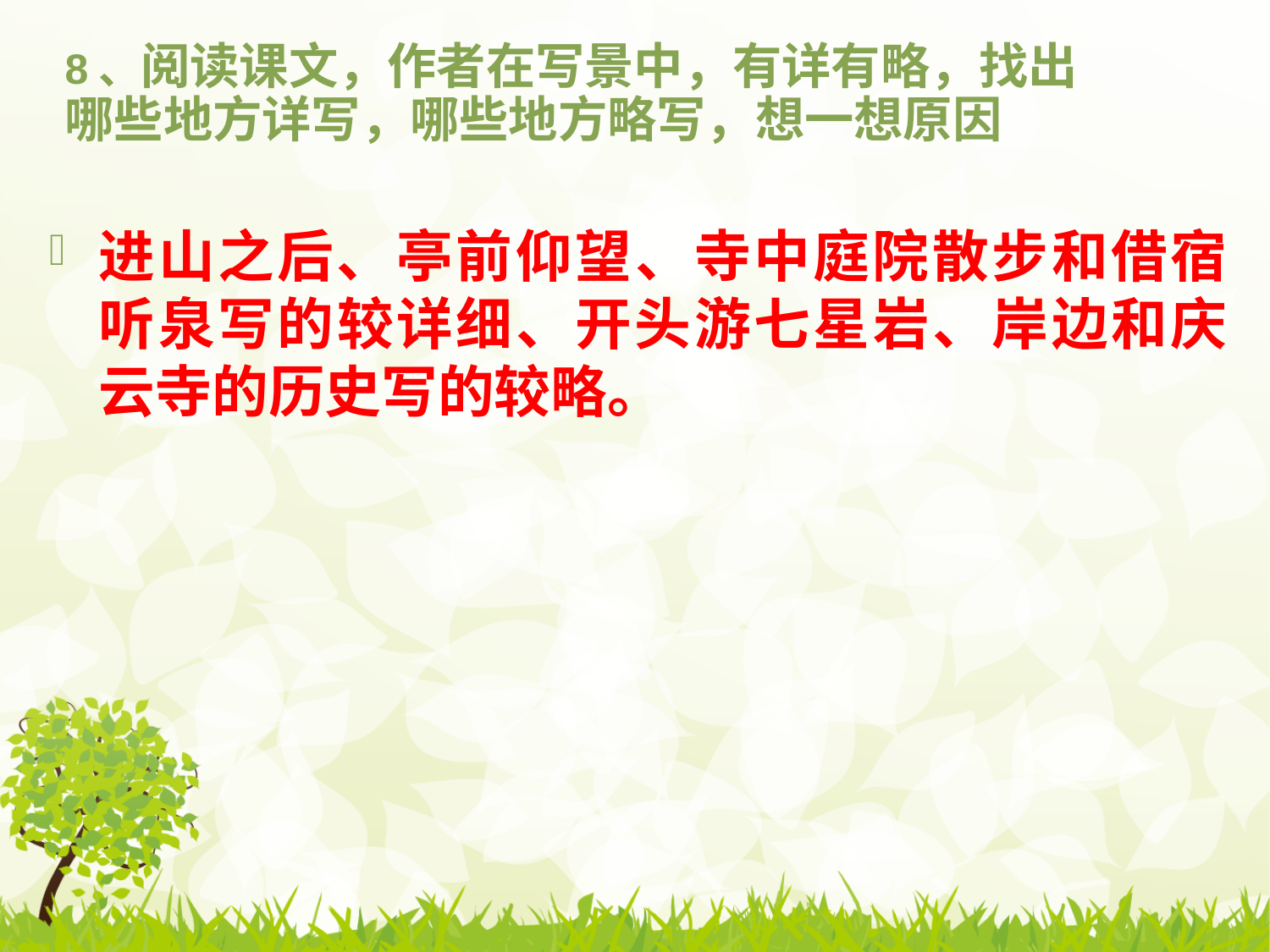

# 8、阅读课文，作者在写景中，有详有略，找出哪些地方详写，哪些地方略写，想一想原因
进山之后、亭前仰望、寺中庭院散步和借宿听泉写的较详细、开头游七星岩、岸边和庆云寺的历史写的较略。